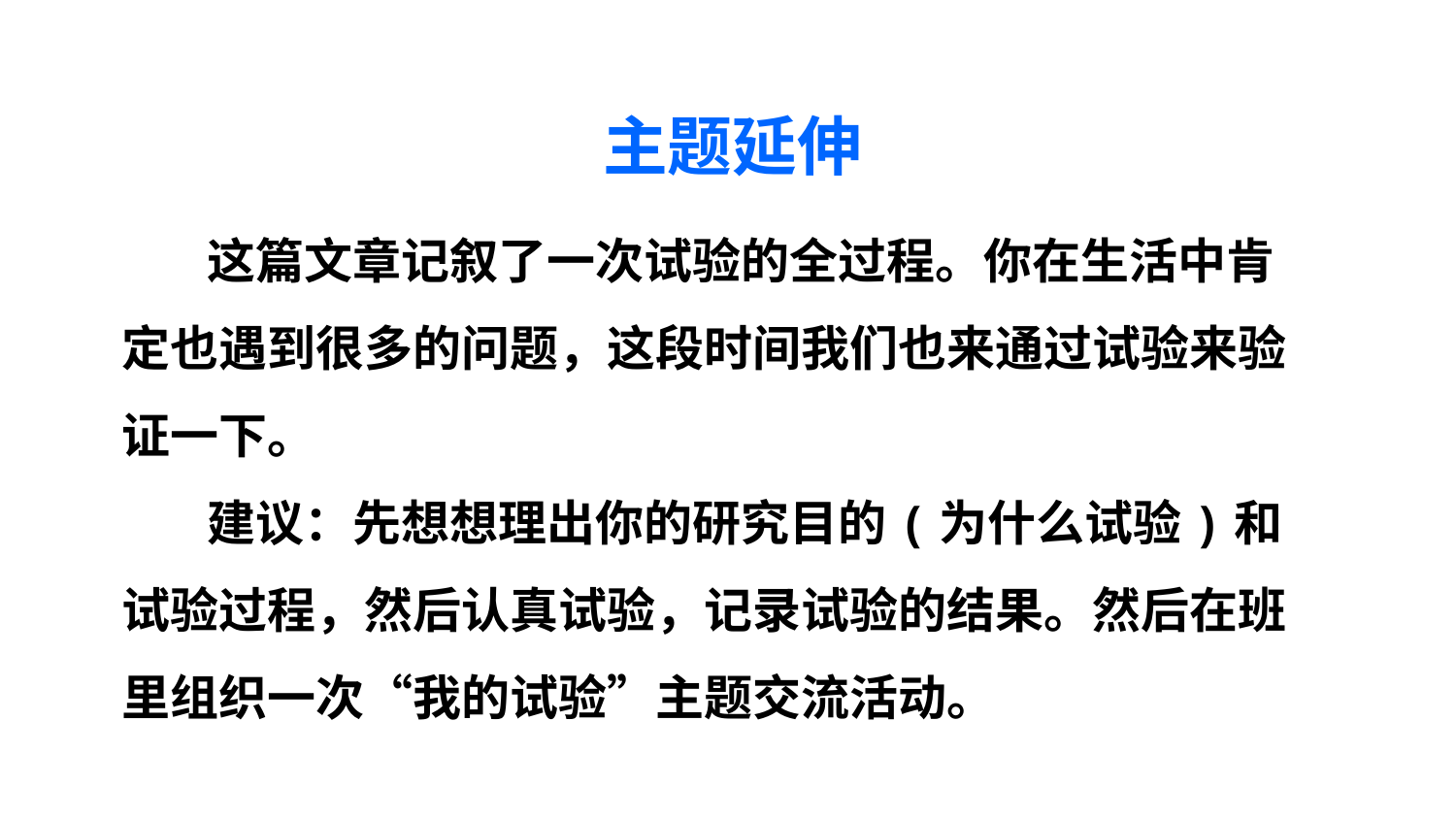

主题延伸
这篇文章记叙了一次试验的全过程。你在生活中肯定也遇到很多的问题，这段时间我们也来通过试验来验证一下。
建议：先想想理出你的研究目的(为什么试验)和试验过程，然后认真试验，记录试验的结果。然后在班里组织一次“我的试验”主题交流活动。